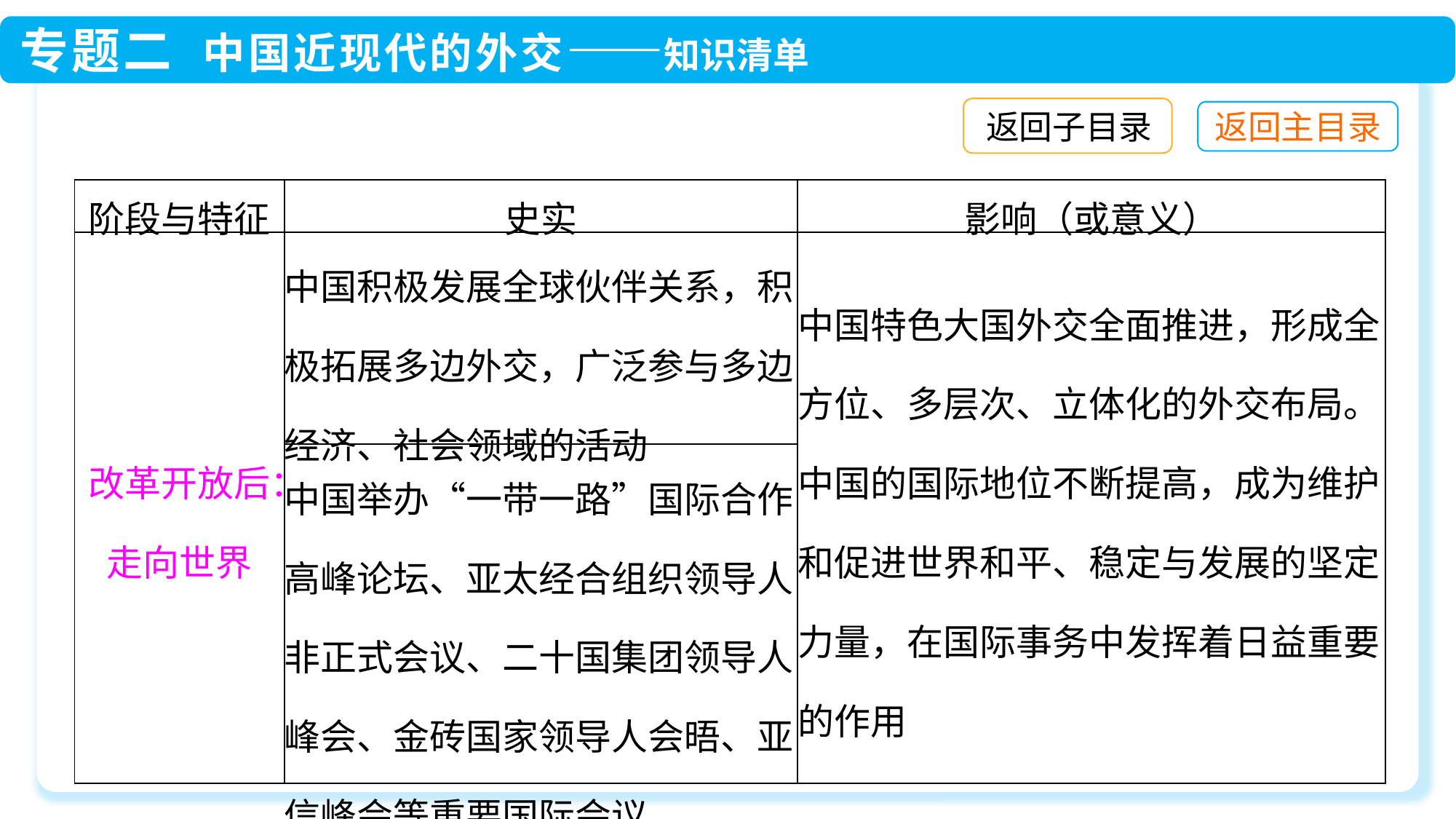

返回子目录
| 阶段与特征 | 史实 | 影响（或意义） |
| --- | --- | --- |
| 改革开放后：走向世界 | 中国积极发展全球伙伴关系，积极拓展多边外交，广泛参与多边经济、社会领域的活动 | 中国特色大国外交全面推进，形成全方位、多层次、立体化的外交布局。中国的国际地位不断提高，成为维护和促进世界和平、稳定与发展的坚定力量，在国际事务中发挥着日益重要的作用 |
|  | 中国举办“一带一路”国际合作高峰论坛、亚太经合组织领导人非正式会议、二十国集团领导人峰会、金砖国家领导人会晤、亚信峰会等重要国际会议 |  |